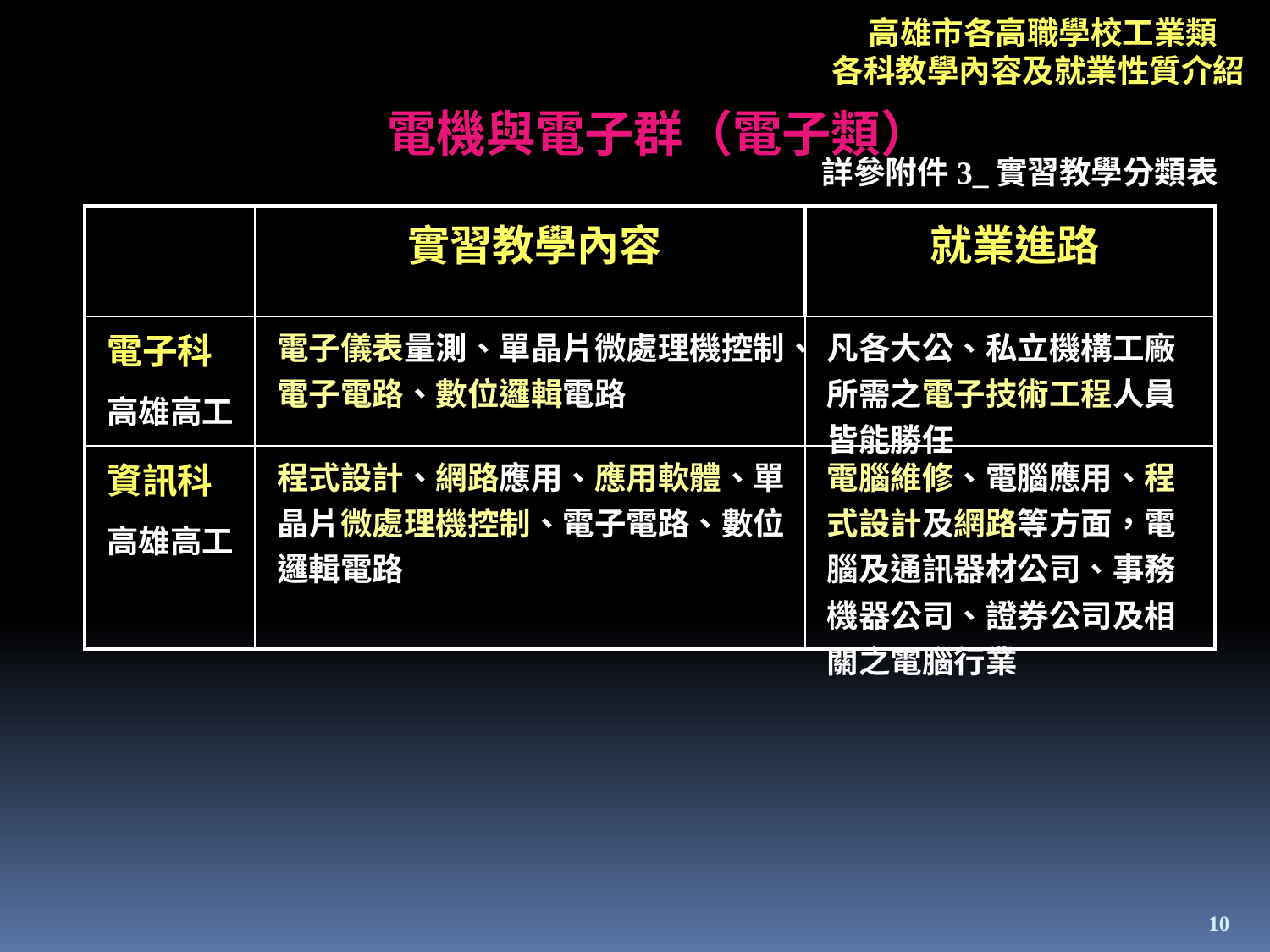

高雄市各高職學校工業類
各科教學內容及就業性質介紹
電機與電子群（電子類）
詳參附件3_實習教學分類表
|  | 實習教學內容 | 就業進路 |
| --- | --- | --- |
| 電子科 高雄高工 | 電子儀表量測、單晶片微處理機控制、電子電路、數位邏輯電路 | 凡各大公、私立機構工廠所需之電子技術工程人員皆能勝任 |
| 資訊科 高雄高工 | 程式設計、網路應用、應用軟體、單晶片微處理機控制、電子電路、數位邏輯電路 | 電腦維修、電腦應用、程式設計及網路等方面，電腦及通訊器材公司、事務機器公司、證券公司及相關之電腦行業 |
10